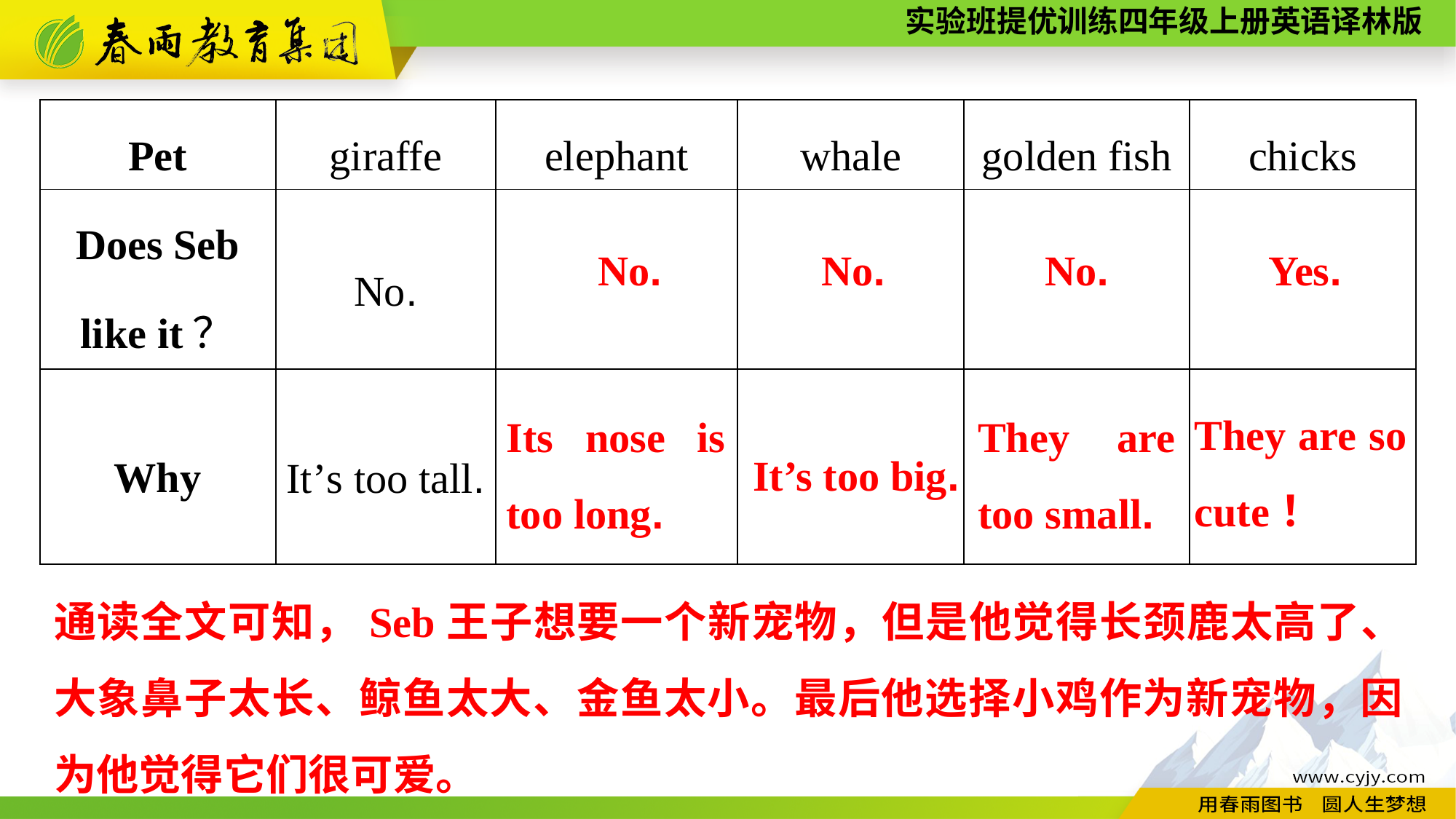

| Pet | giraffe | elephant | whale | golden fish | chicks |
| --- | --- | --- | --- | --- | --- |
| Does Seb like it？ | No. |  |  |  |  |
| Why | It’s too tall. |  |  |  |  |
No.
No.
No.
Yes.
They are so cute！
Its nose is too long.
They are too small.
It’s too big.
通读全文可知，Seb王子想要一个新宠物，但是他觉得长颈鹿太高了、大象鼻子太长、鲸鱼太大、金鱼太小。最后他选择小鸡作为新宠物，因为他觉得它们很可爱。